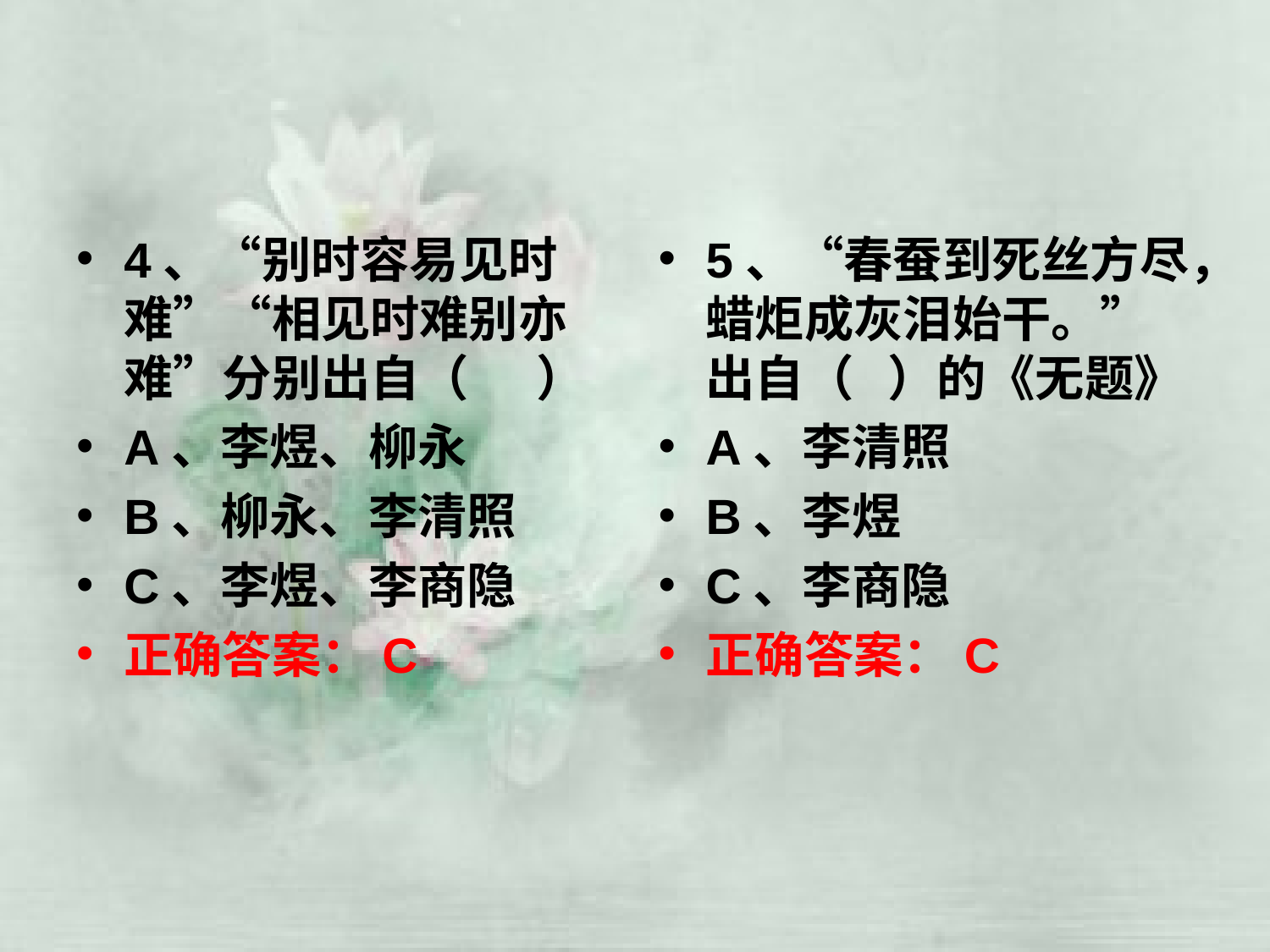

#
4、“别时容易见时难”“相见时难别亦难”分别出自（      ）
A、李煜、柳永
B、柳永、李清照
C、李煜、李商隐
正确答案：C
5、“春蚕到死丝方尽，蜡炬成灰泪始干。”出自（   ）的《无题》
A、李清照
B、李煜
C、李商隐
正确答案：C